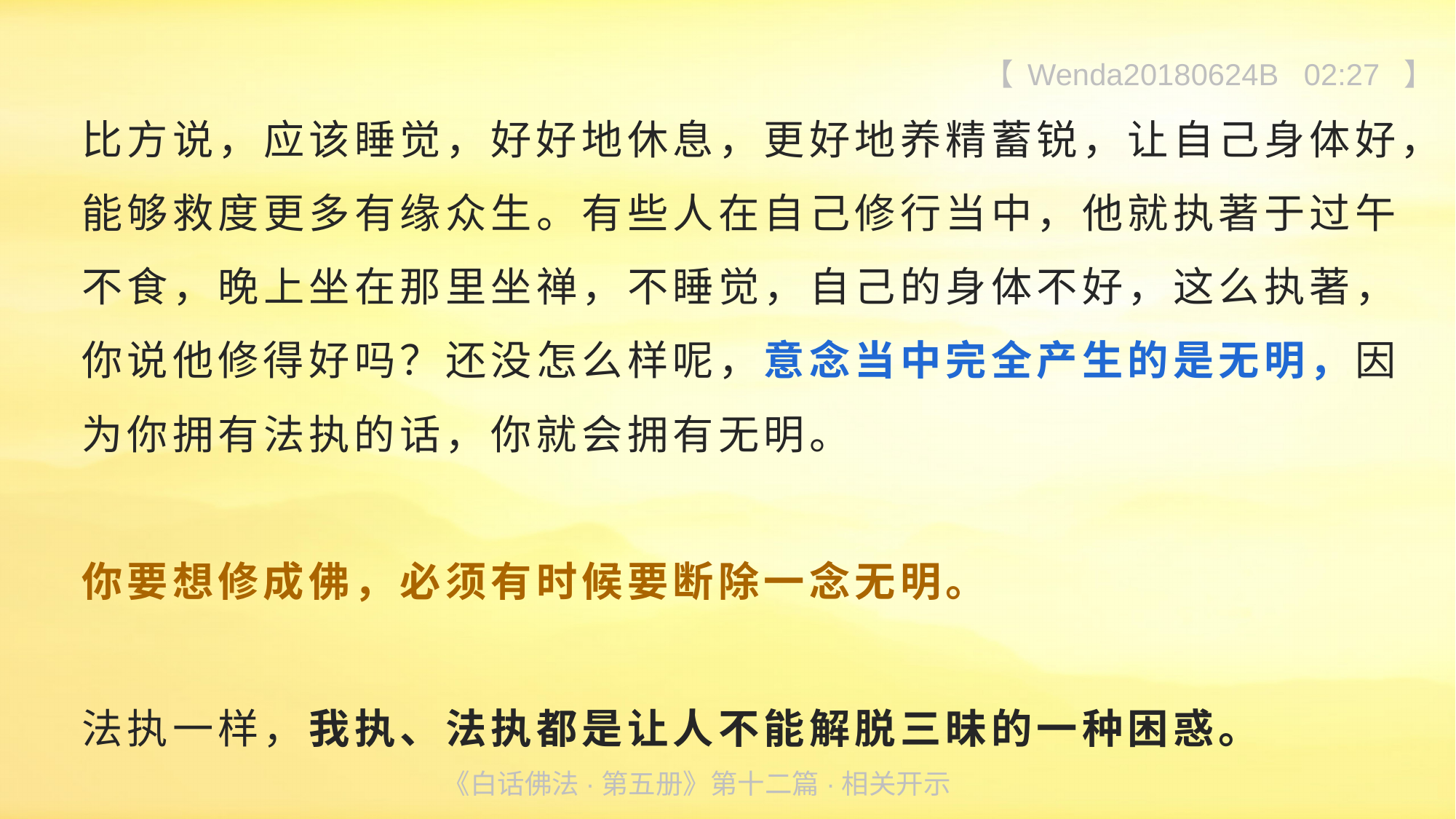

【 Wenda20180624B   02:27  】
比方说，应该睡觉，好好地休息，更好地养精蓄锐，让自己身体好，能够救度更多有缘众生。有些人在自己修行当中，他就执著于过午不食，晚上坐在那里坐禅，不睡觉，自己的身体不好，这么执著，你说他修得好吗？还没怎么样呢，意念当中完全产生的是无明，因为你拥有法执的话，你就会拥有无明。

你要想修成佛，必须有时候要断除一念无明。

法执一样，我执、法执都是让人不能解脱三昧的一种困惑。
《白话佛法·第五册》第十二篇·相关开示